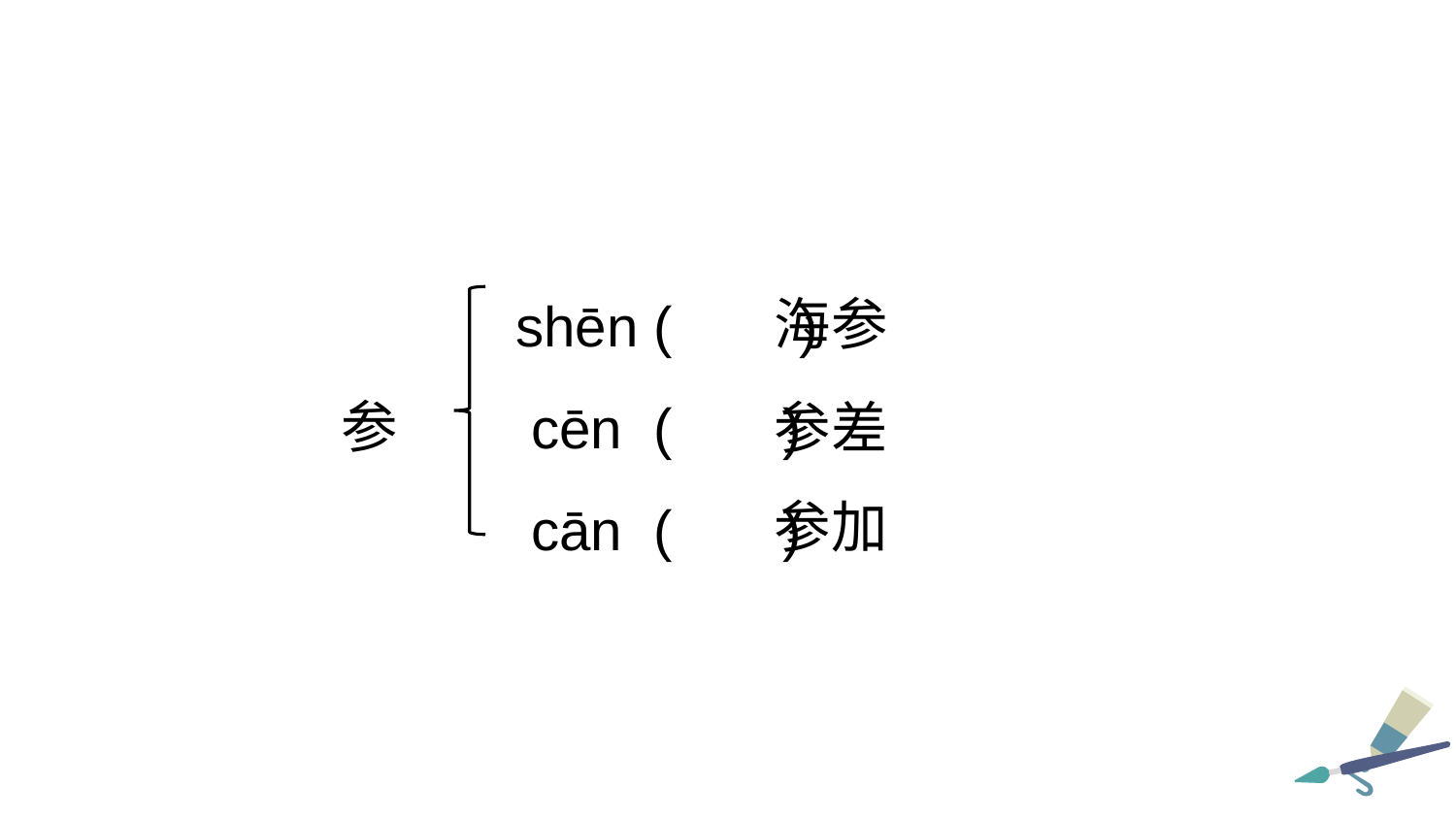

shēn (        )
  cēn  (       )
  cān  (       )
海参

参
参差
参加